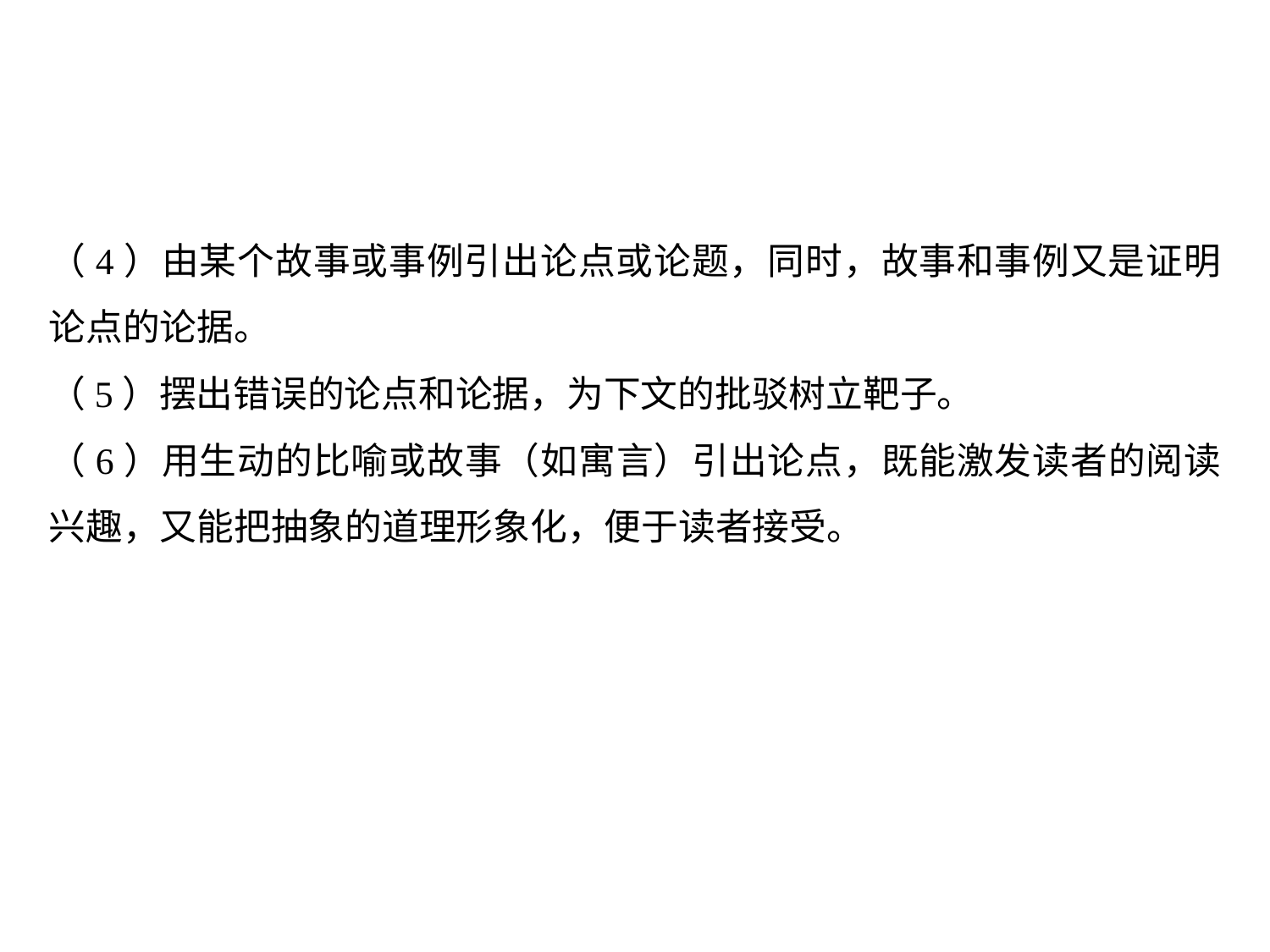

（4）由某个故事或事例引出论点或论题，同时，故事和事例又是证明论点的论据。
（5）摆出错误的论点和论据，为下文的批驳树立靶子。
（6）用生动的比喻或故事（如寓言）引出论点，既能激发读者的阅读兴趣，又能把抽象的道理形象化，便于读者接受。